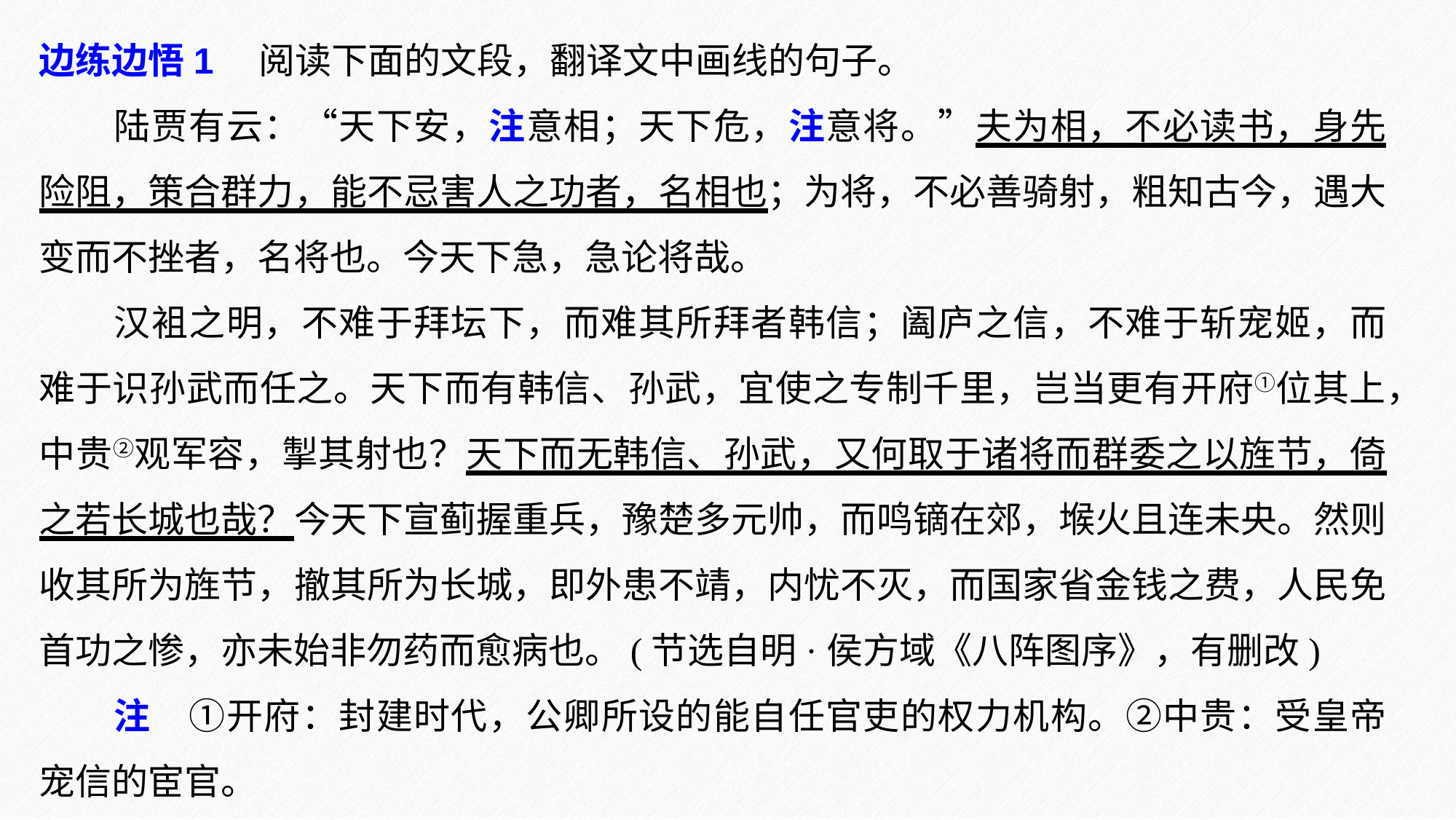

边练边悟1　阅读下面的文段，翻译文中画线的句子。
陆贾有云：“天下安，注意相；天下危，注意将。”夫为相，不必读书，身先险阻，策合群力，能不忌害人之功者，名相也；为将，不必善骑射，粗知古今，遇大变而不挫者，名将也。今天下急，急论将哉。
汉袓之明，不难于拜坛下，而难其所拜者韩信；阖庐之信，不难于斩宠姬，而难于识孙武而任之。天下而有韩信、孙武，宜使之专制千里，岂当更有开府①位其上，中贵②观军容，掣其射也？天下而无韩信、孙武，又何取于诸将而群委之以旌节，倚之若长城也哉？今天下宣蓟握重兵，豫楚多元帅，而鸣镝在郊，堠火且连未央。然则收其所为旌节，撤其所为长城，即外患不靖，内忧不灭，而国家省金钱之费，人民免首功之惨，亦未始非勿药而愈病也。(节选自明·侯方域《八阵图序》，有删改)
注　①开府：封建时代，公卿所设的能自任官吏的权力机构。②中贵：受皇帝宠信的宦官。